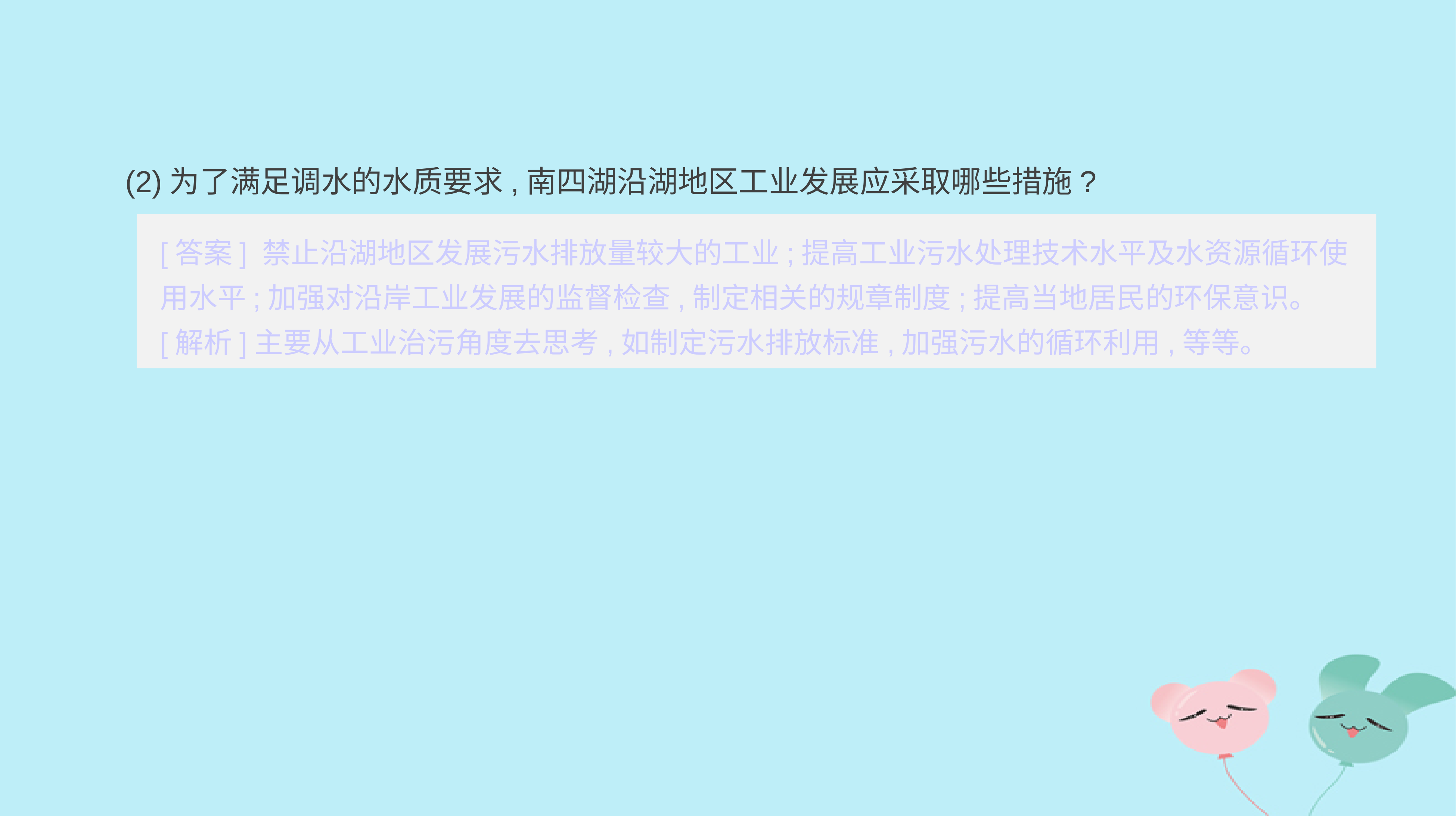

(2)为了满足调水的水质要求,南四湖沿湖地区工业发展应采取哪些措施?

[答案] 禁止沿湖地区发展污水排放量较大的工业;提高工业污水处理技术水平及水资源循环使用水平;加强对沿岸工业发展的监督检查,制定相关的规章制度;提高当地居民的环保意识。
[解析]主要从工业治污角度去思考,如制定污水排放标准,加强污水的循环利用,等等。